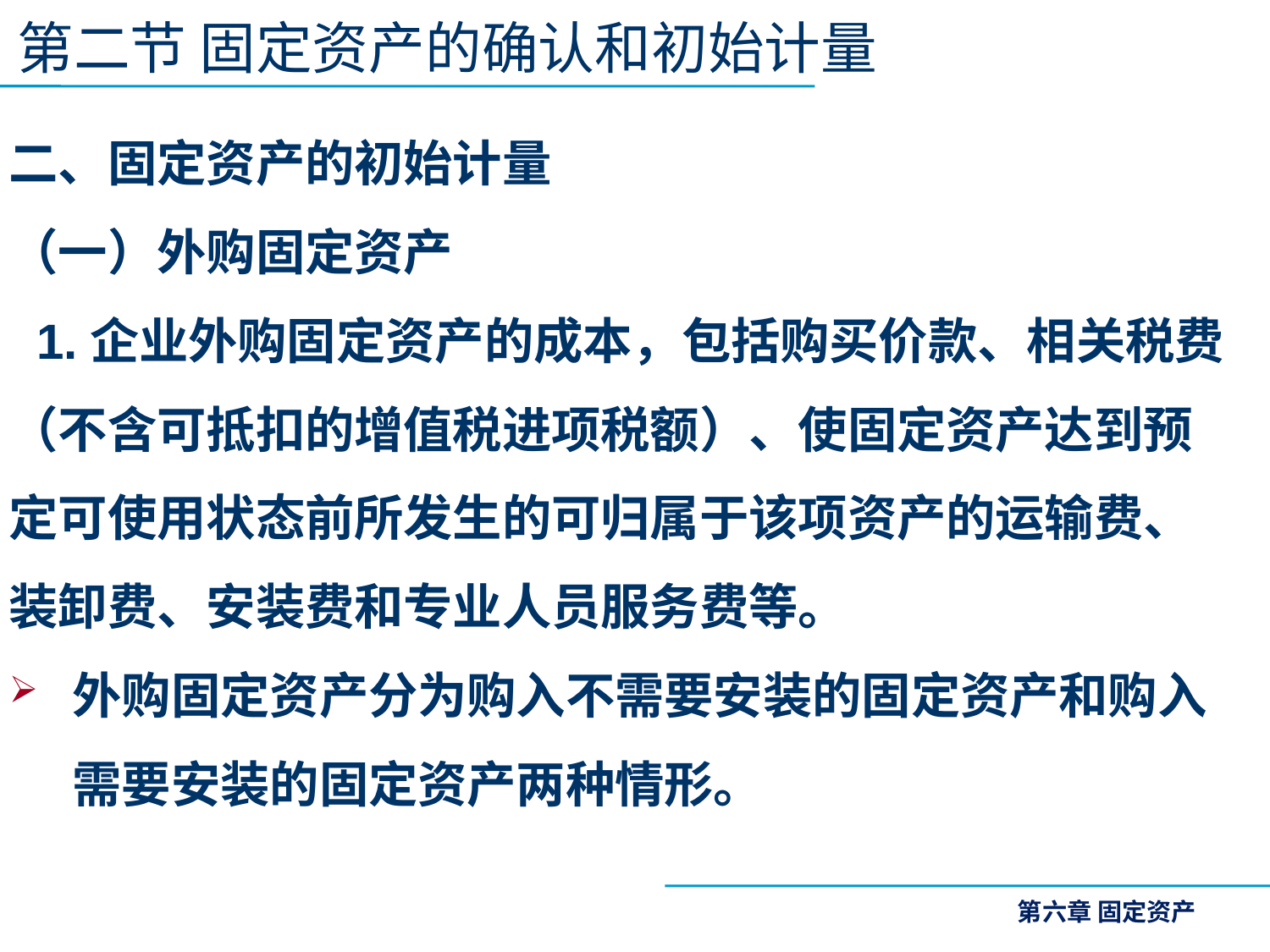

第二节 固定资产的确认和初始计量
二、固定资产的初始计量
（一）外购固定资产
  1.企业外购固定资产的成本，包括购买价款、相关税费（不含可抵扣的增值税进项税额）、使固定资产达到预定可使用状态前所发生的可归属于该项资产的运输费、装卸费、安装费和专业人员服务费等。
外购固定资产分为购入不需要安装的固定资产和购入需要安装的固定资产两种情形。